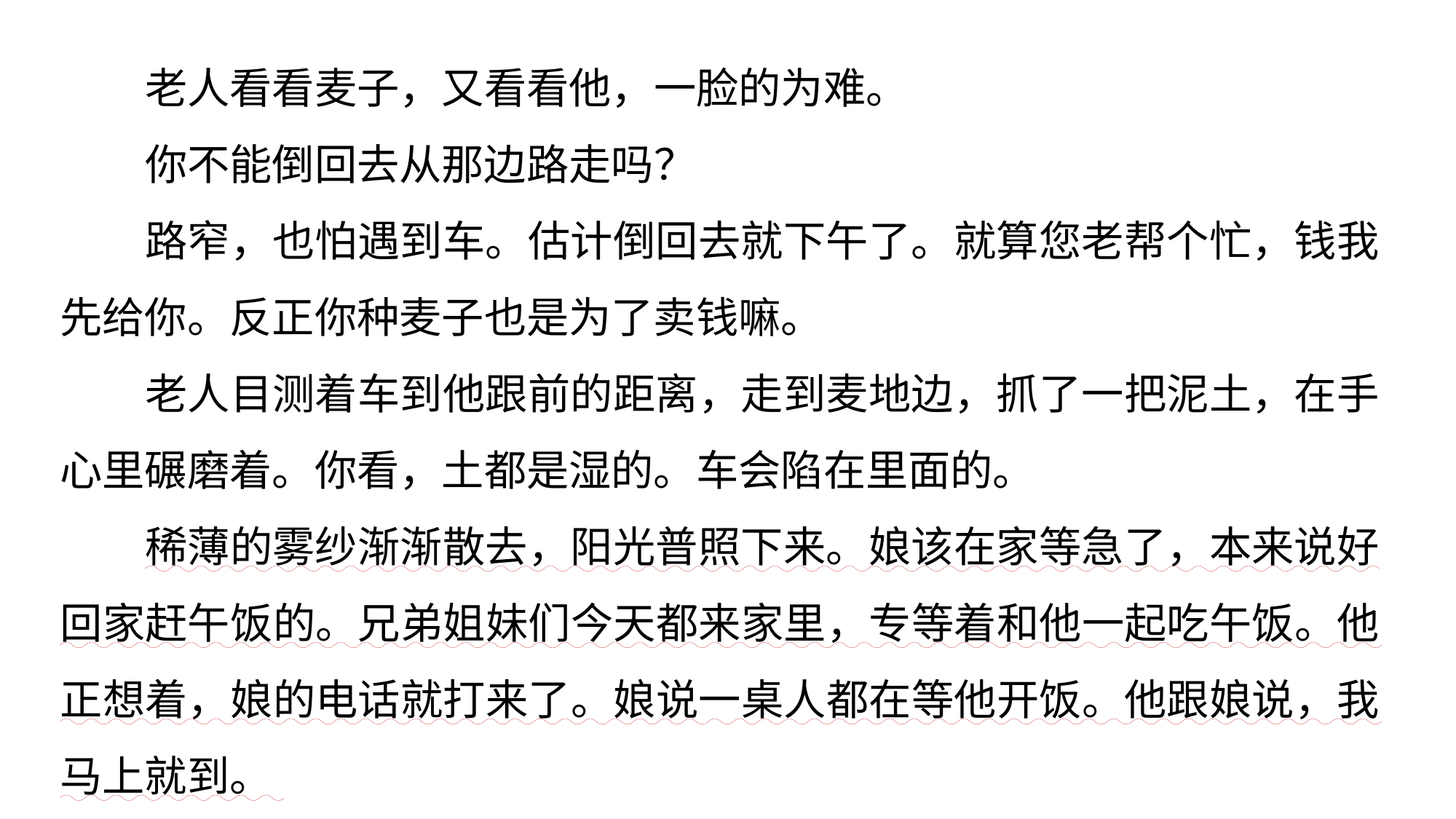

老人看看麦子，又看看他，一脸的为难。
你不能倒回去从那边路走吗？
路窄，也怕遇到车。估计倒回去就下午了。就算您老帮个忙，钱我先给你。反正你种麦子也是为了卖钱嘛。
老人目测着车到他跟前的距离，走到麦地边，抓了一把泥土，在手心里碾磨着。你看，土都是湿的。车会陷在里面的。
稀薄的雾纱渐渐散去，阳光普照下来。娘该在家等急了，本来说好回家赶午饭的。兄弟姐妹们今天都来家里，专等着和他一起吃午饭。他正想着，娘的电话就打来了。娘说一桌人都在等他开饭。他跟娘说，我马上就到。